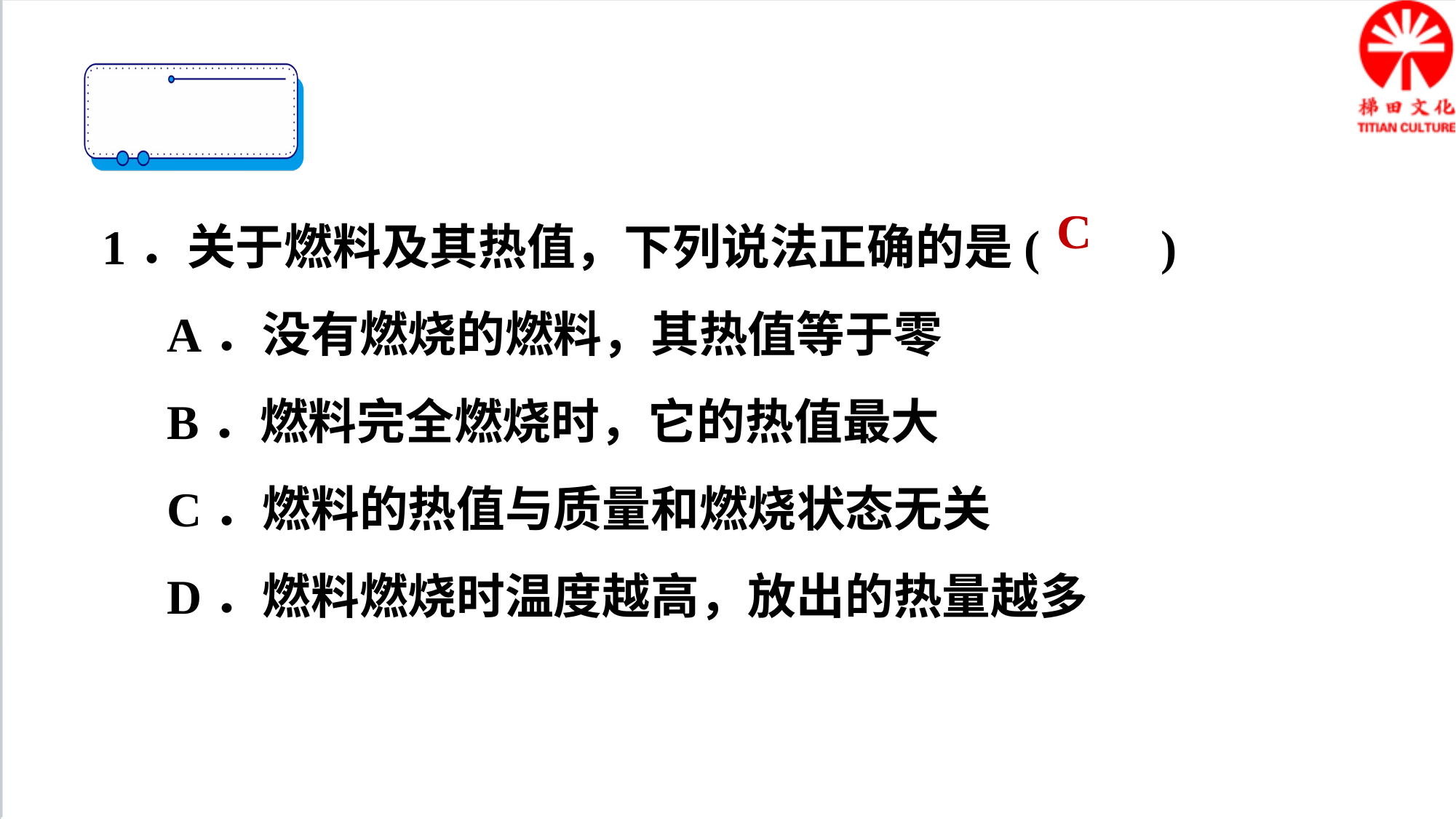

1．关于燃料及其热值，下列说法正确的是(　　)
A．没有燃烧的燃料，其热值等于零
B．燃料完全燃烧时，它的热值最大
C．燃料的热值与质量和燃烧状态无关
D．燃料燃烧时温度越高，放出的热量越多
C